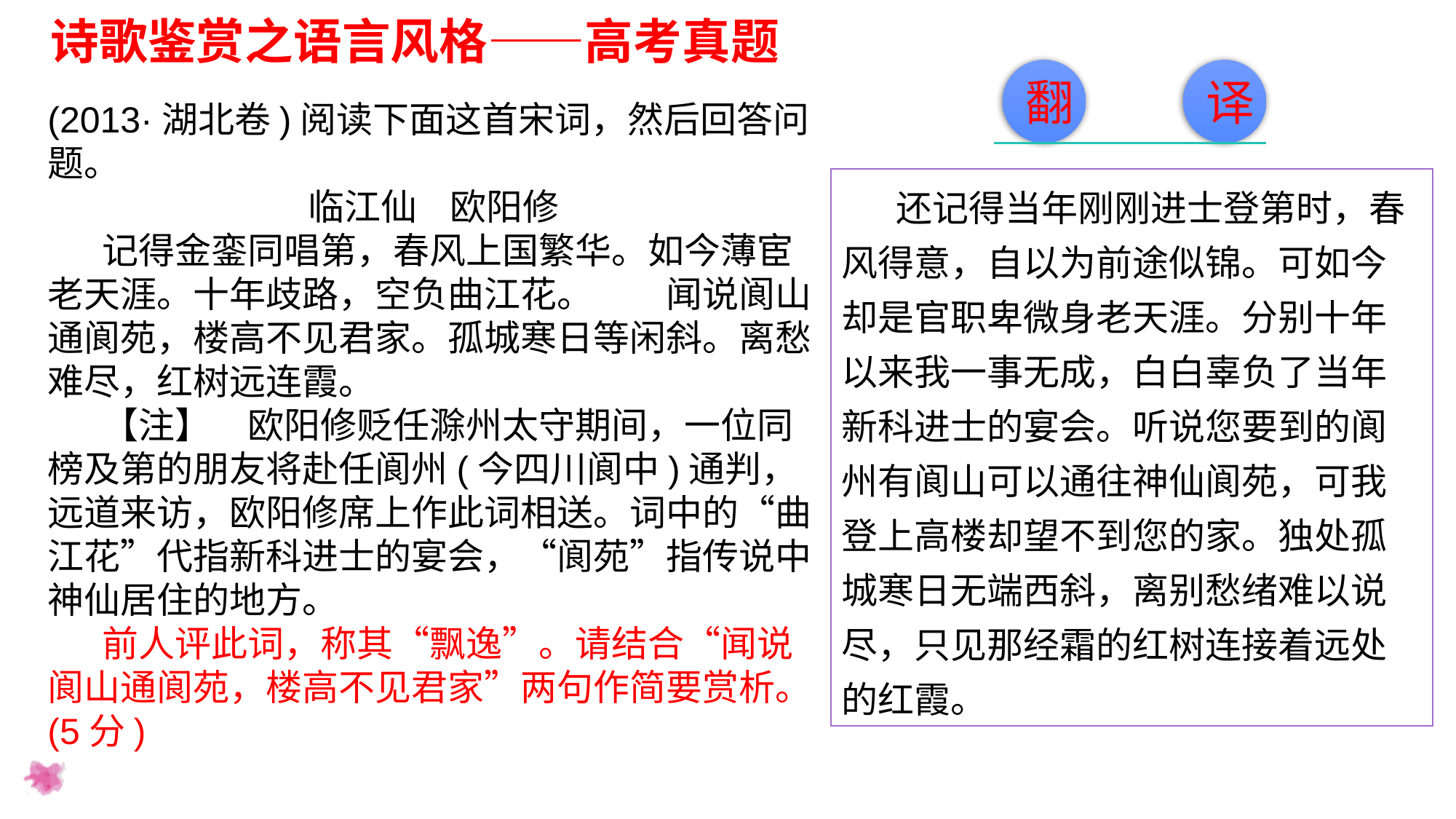

诗歌鉴赏之语言风格——高考真题
翻
译
(2013·湖北卷)阅读下面这首宋词，然后回答问题。
临江仙    欧阳修
记得金銮同唱第，春风上国繁华。如今薄宦老天涯。十年歧路，空负曲江花。　　闻说阆山通阆苑，楼高不见君家。孤城寒日等闲斜。离愁难尽，红树远连霞。
【注】　欧阳修贬任滁州太守期间，一位同榜及第的朋友将赴任阆州(今四川阆中)通判，远道来访，欧阳修席上作此词相送。词中的“曲江花”代指新科进士的宴会，“阆苑”指传说中神仙居住的地方。
前人评此词，称其“飘逸”。请结合“闻说阆山通阆苑，楼高不见君家”两句作简要赏析。(5分)
还记得当年刚刚进士登第时，春风得意，自以为前途似锦。可如今却是官职卑微身老天涯。分别十年以来我一事无成，白白辜负了当年新科进士的宴会。听说您要到的阆州有阆山可以通往神仙阆苑，可我登上高楼却望不到您的家。独处孤城寒日无端西斜，离别愁绪难以说尽，只见那经霜的红树连接着远处的红霞。